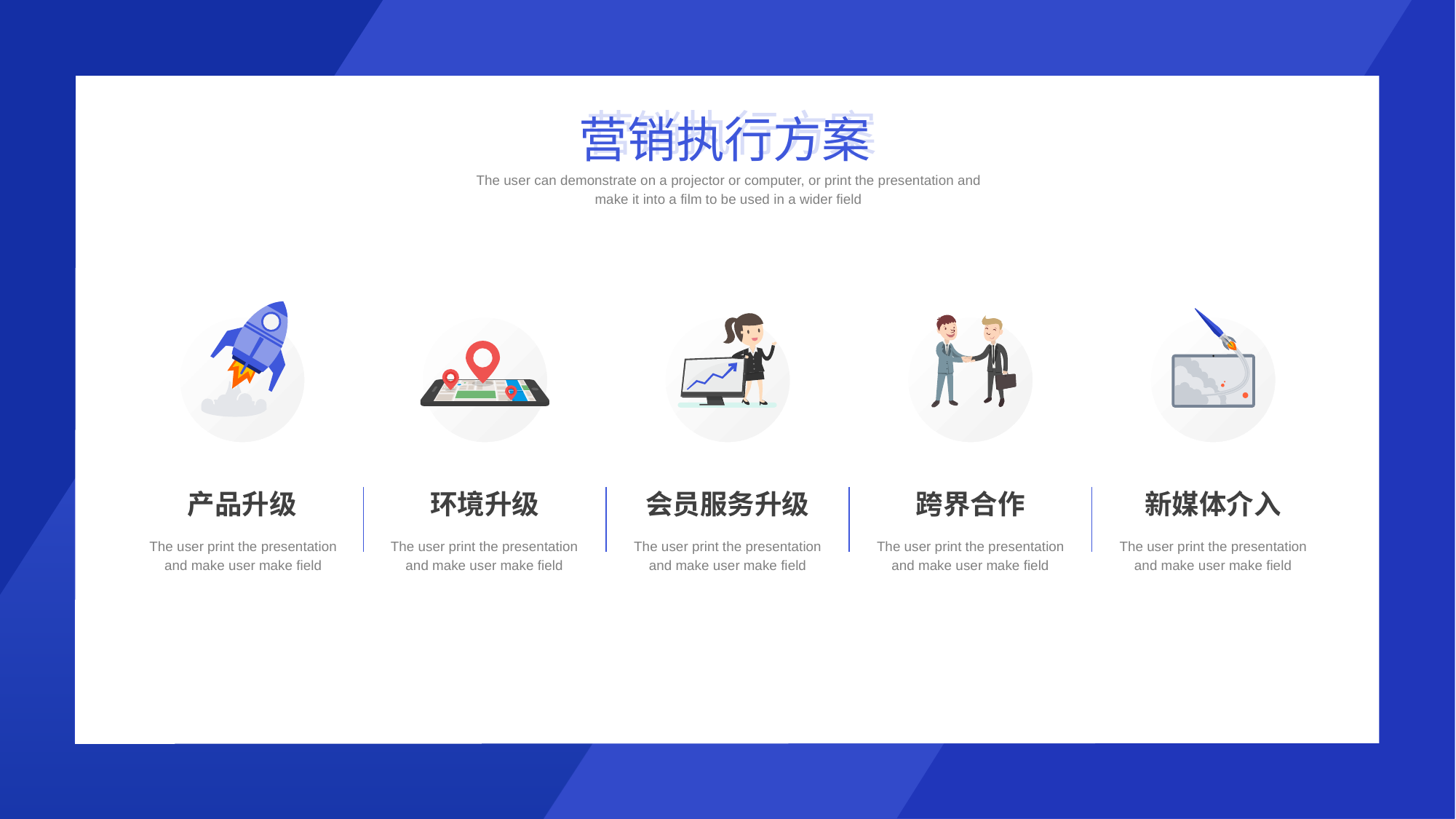

营销执行方案
营销执行方案
The user can demonstrate on a projector or computer, or print the presentation and make it into a film to be used in a wider field

产品升级
环境升级
会员服务升级
跨界合作
新媒体介入
The user print the presentation and make user make field
The user print the presentation and make user make field
The user print the presentation and make user make field
The user print the presentation and make user make field
The user print the presentation and make user make field